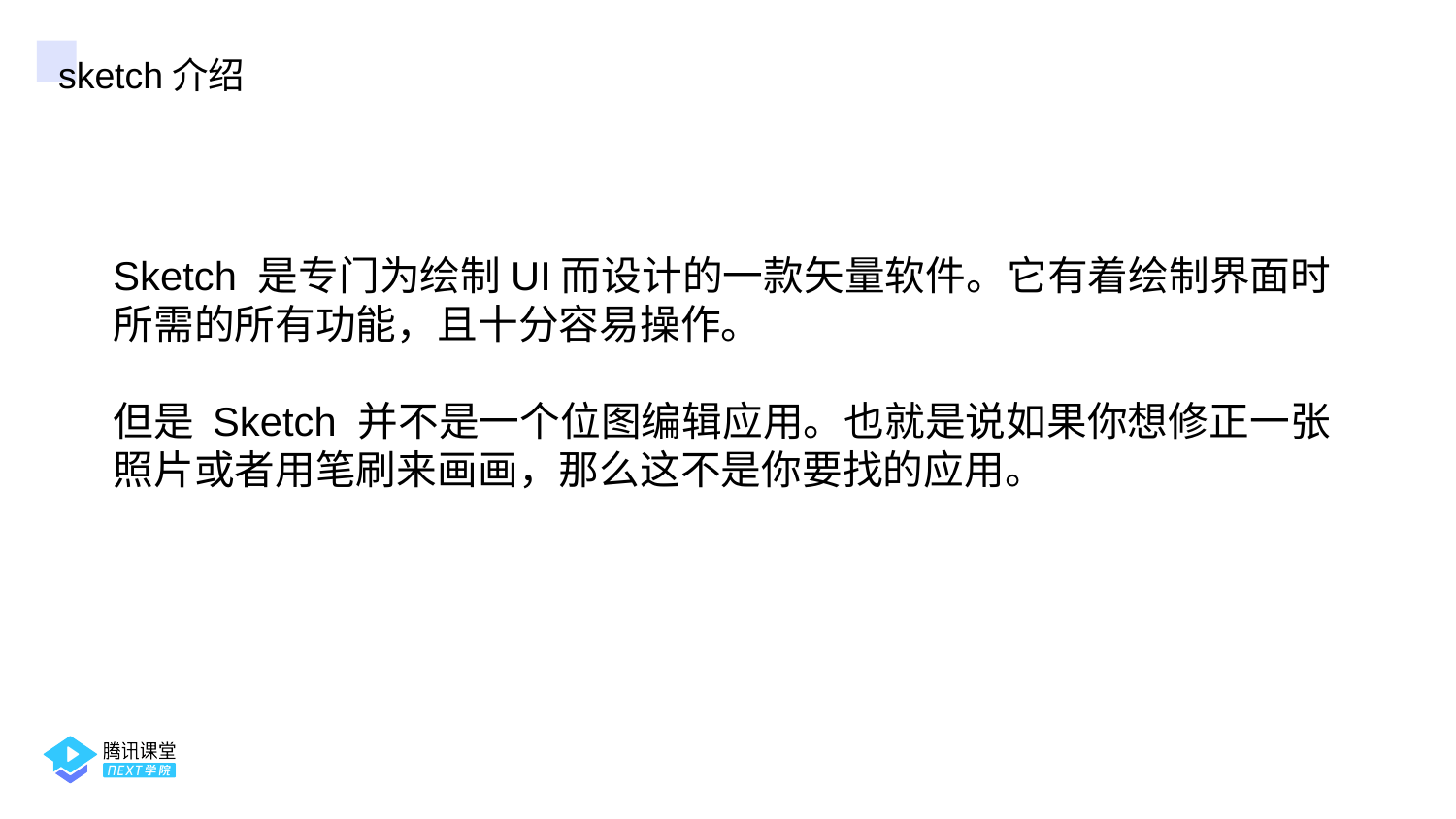

sketch介绍
Sketch 是专门为绘制UI而设计的一款矢量软件。它有着绘制界面时所需的所有功能，且十分容易操作。

但是 Sketch 并不是一个位图编辑应用。也就是说如果你想修正一张照片或者用笔刷来画画，那么这不是你要找的应用。